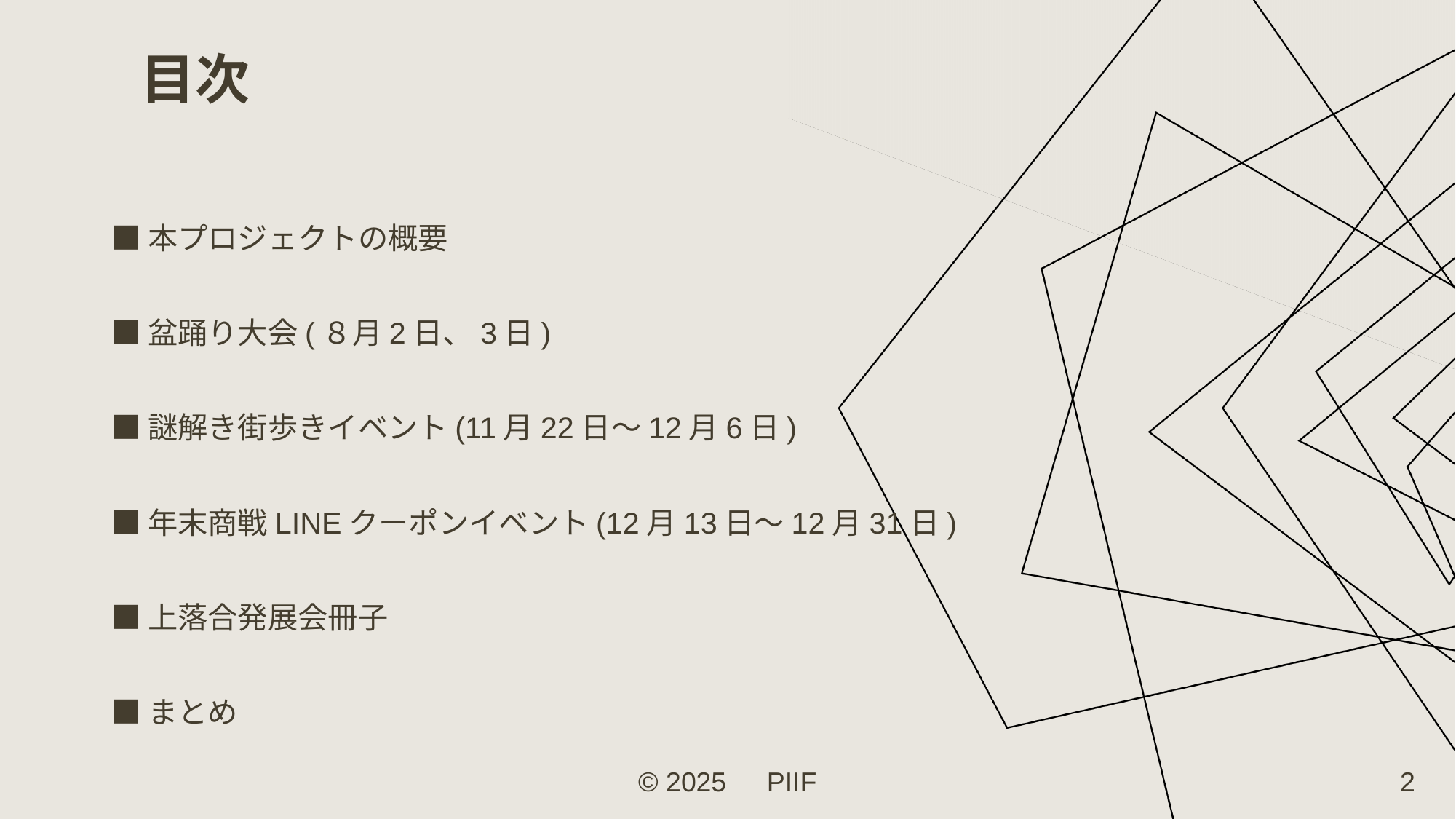

# 目次
■本プロジェクトの概要

■盆踊り大会(８月2日、3日)

■謎解き街歩きイベント(11月22日～12月6日)

■年末商戦LINEクーポンイベント(12月13日～12月31日)

■上落合発展会冊子

■まとめ

© 2025　PIIF
2